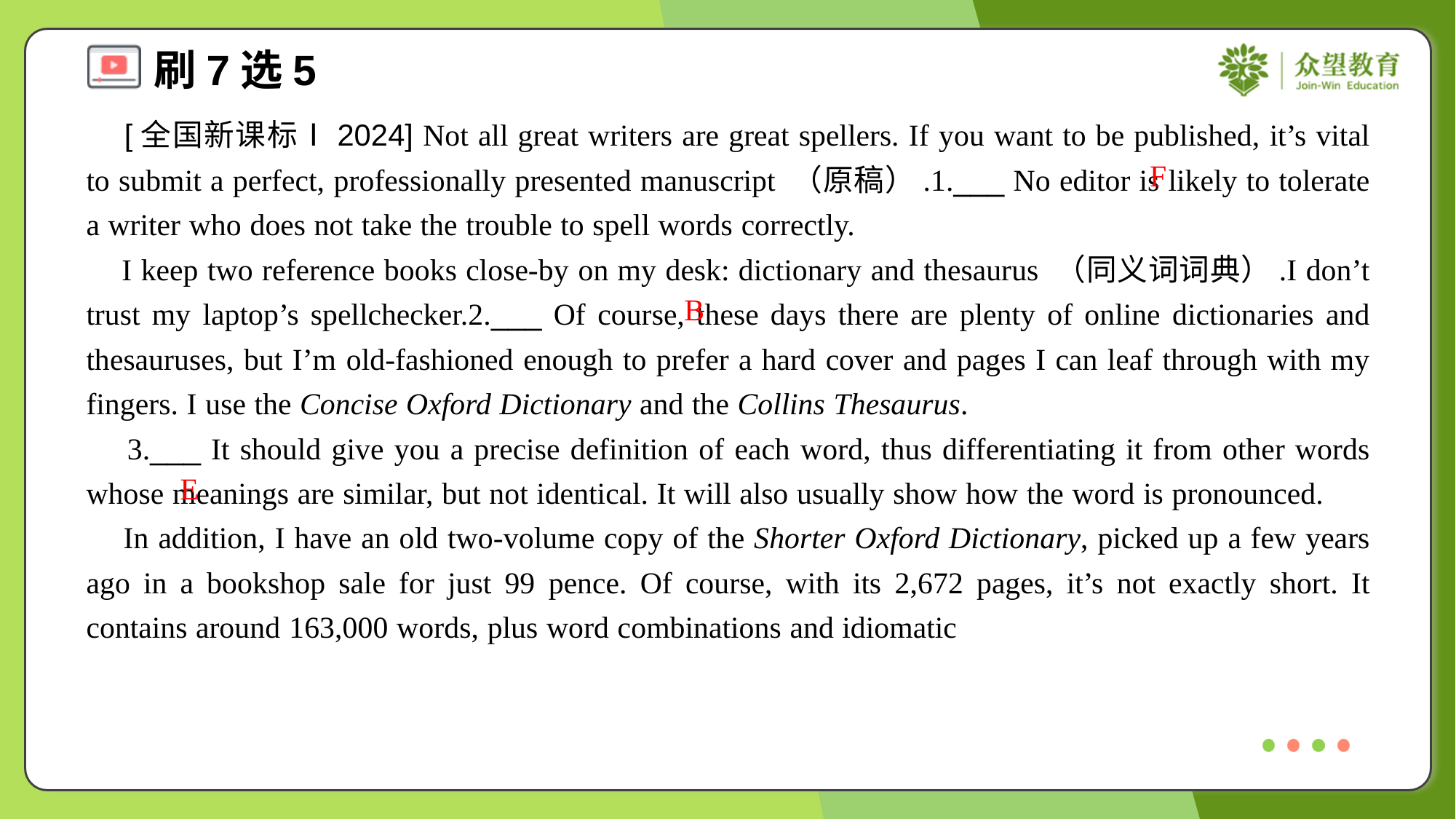

[全国新课标Ⅰ2024] Not all great writers are great spellers. If you want to be published, it’s vital to submit a perfect, professionally presented manuscript （原稿）.1.___ No editor is likely to tolerate a writer who does not take the trouble to spell words correctly.
    I keep two reference books close-by on my desk: dictionary and thesaurus （同义词词典）.I don’t trust my laptop’s spellchecker.2.___ Of course, these days there are plenty of online dictionaries and thesauruses, but I’m old-fashioned enough to prefer a hard cover and pages I can leaf through with my fingers. I use the Concise Oxford Dictionary and the Collins Thesaurus.
    3.___ It should give you a precise definition of each word, thus differentiating it from other words whose meanings are similar, but not identical. It will also usually show how the word is pronounced.
    In addition, I have an old two-volume copy of the Shorter Oxford Dictionary, picked up a few years ago in a bookshop sale for just 99 pence. Of course, with its 2,672 pages, it’s not exactly short. It contains around 163,000 words, plus word combinations and idiomatic
F
B
E